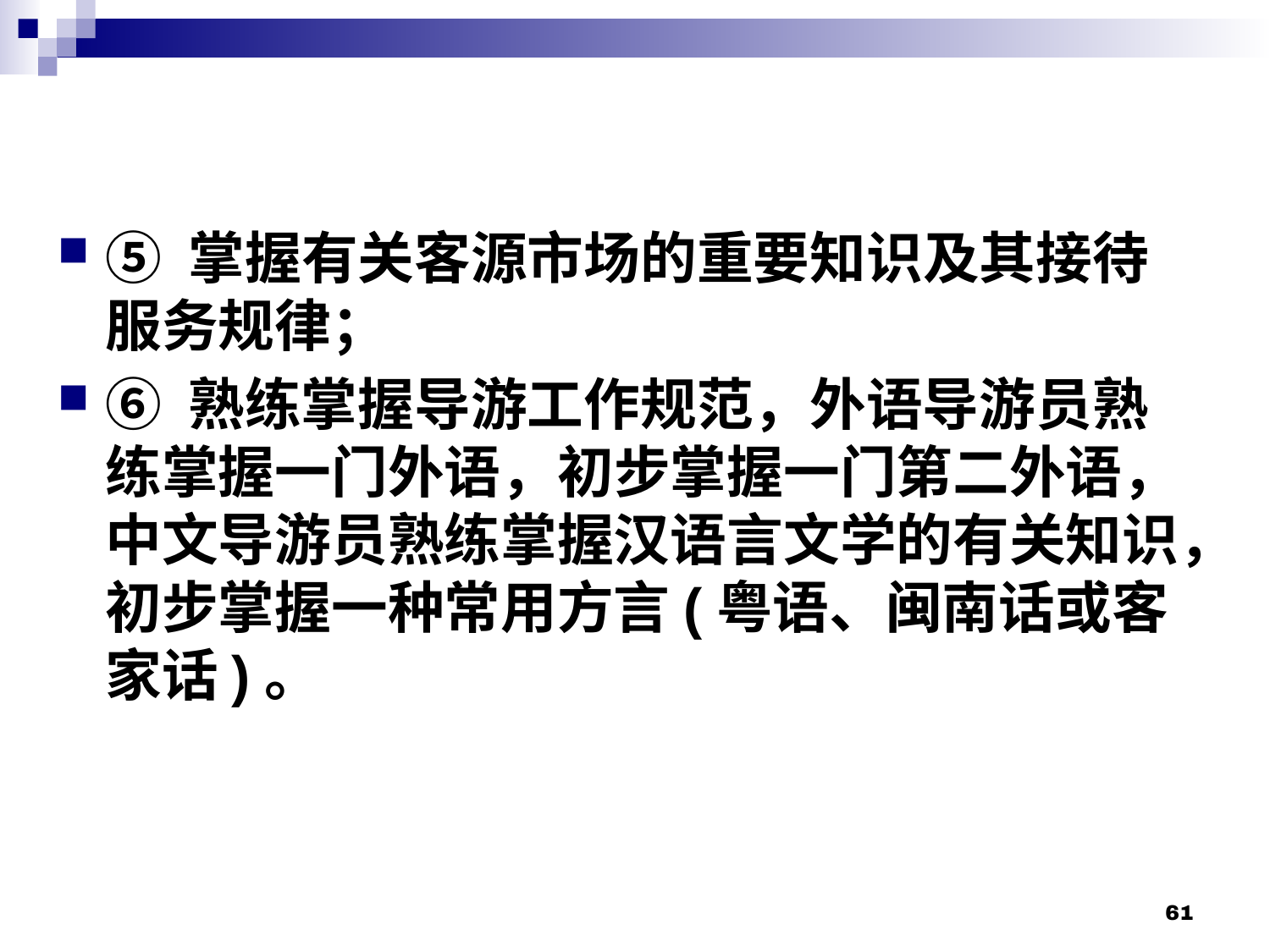

# ⑤ 掌握有关客源市场的重要知识及其接待服务规律；
⑥ 熟练掌握导游工作规范，外语导游员熟练掌握一门外语，初步掌握一门第二外语，中文导游员熟练掌握汉语言文学的有关知识，初步掌握一种常用方言(粤语、闽南话或客家话)。
61